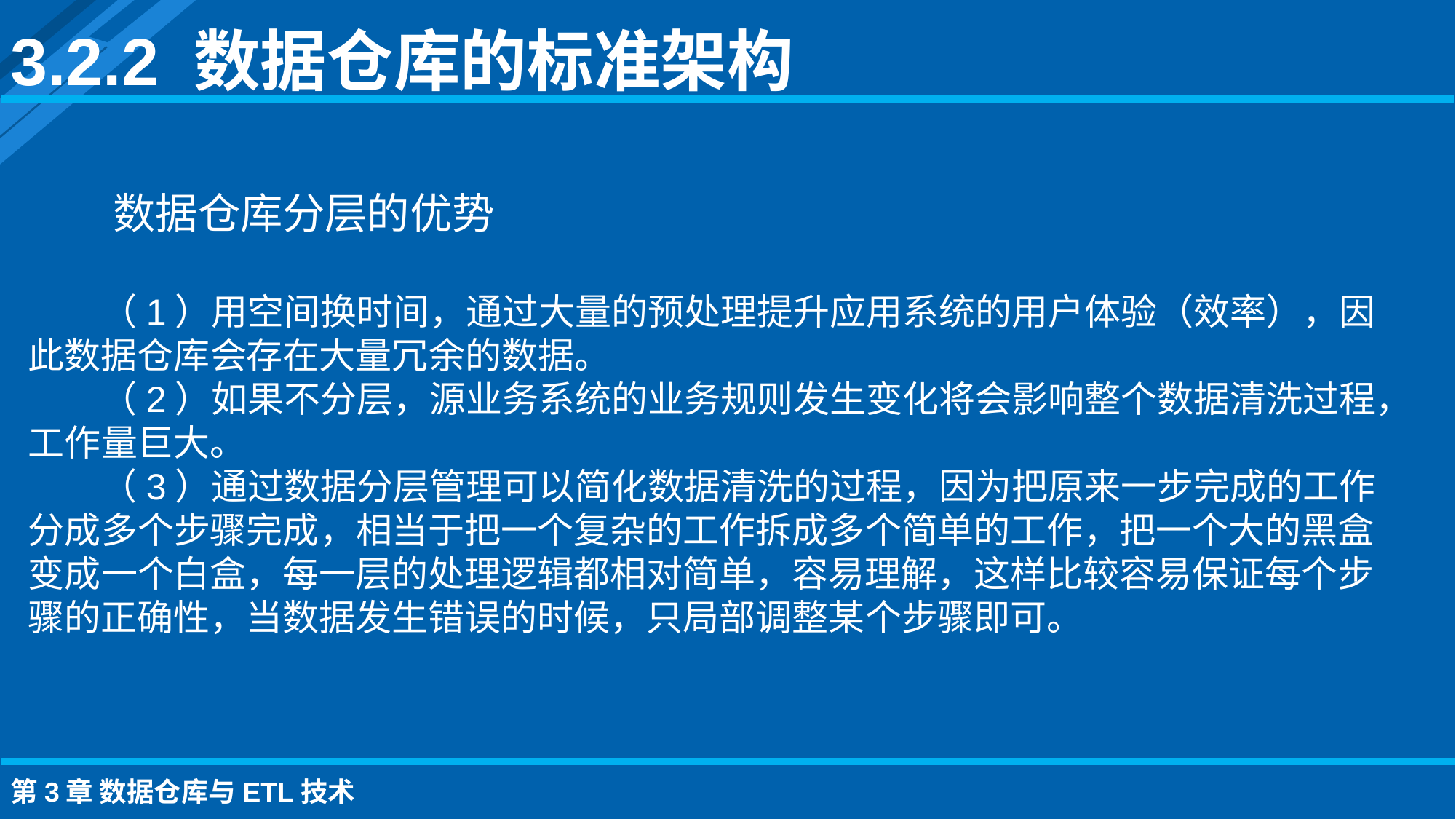

3.2.2 数据仓库的标准架构

数据仓库分层的优势

（1）用空间换时间，通过大量的预处理提升应用系统的用户体验（效率），因此数据仓库会存在大量冗余的数据。
（2）如果不分层，源业务系统的业务规则发生变化将会影响整个数据清洗过程，工作量巨大。
（3）通过数据分层管理可以简化数据清洗的过程，因为把原来一步完成的工作分成多个步骤完成，相当于把一个复杂的工作拆成多个简单的工作，把一个大的黑盒变成一个白盒，每一层的处理逻辑都相对简单，容易理解，这样比较容易保证每个步骤的正确性，当数据发生错误的时候，只局部调整某个步骤即可。
第3章 数据仓库与ETL技术